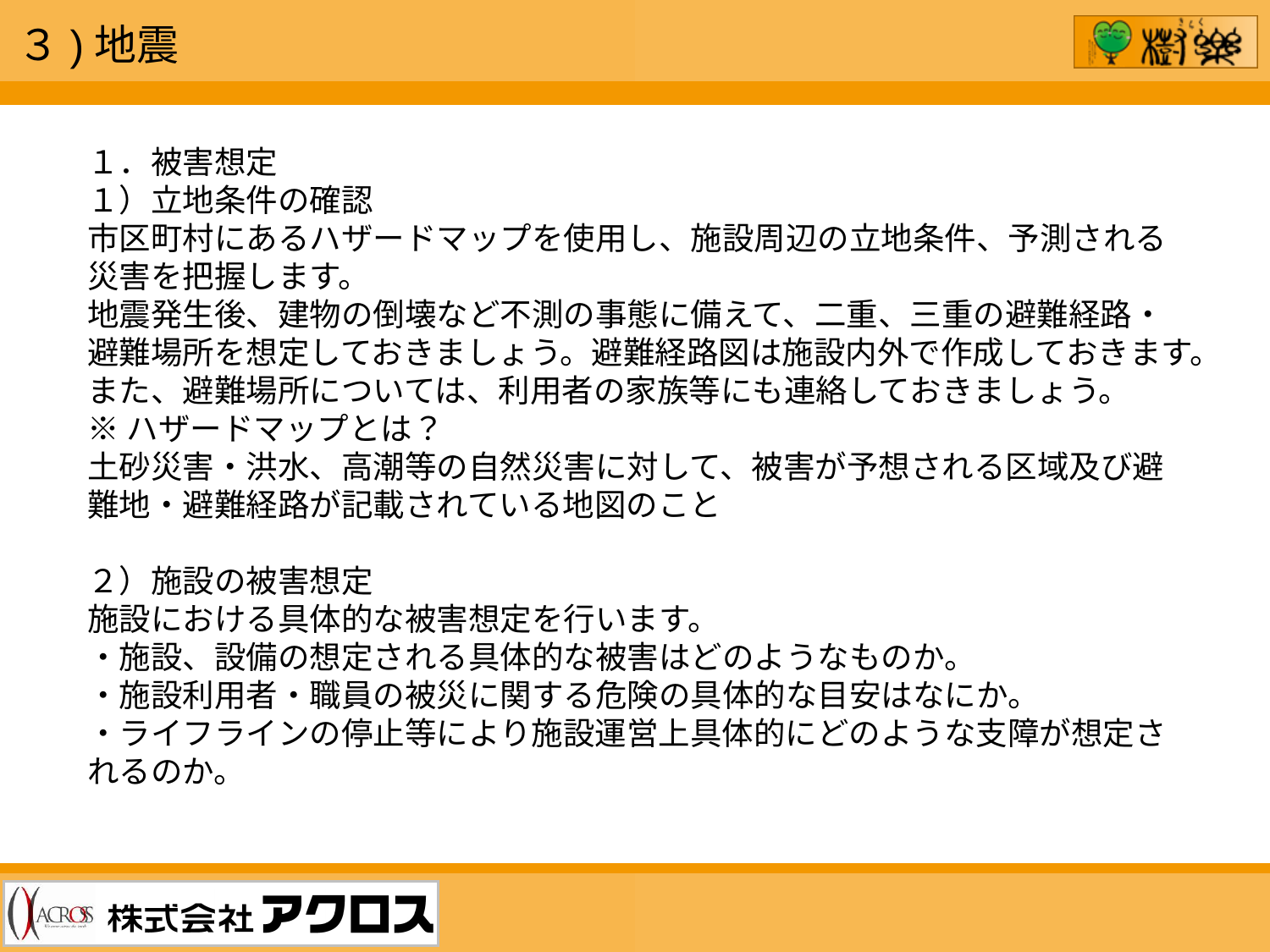

３)地震
１．被害想定
１）立地条件の確認
市区町村にあるハザードマップを使用し、施設周辺の立地条件、予測される災害を把握します。
地震発生後、建物の倒壊など不測の事態に備えて、二重、三重の避難経路・避難場所を想定しておきましょう。避難経路図は施設内外で作成しておきます。
また、避難場所については、利用者の家族等にも連絡しておきましょう。
※ハザードマップとは？
土砂災害・洪水、高潮等の自然災害に対して、被害が予想される区域及び避難地・避難経路が記載されている地図のこと

２）施設の被害想定
施設における具体的な被害想定を行います。
・施設、設備の想定される具体的な被害はどのようなものか。
・施設利用者・職員の被災に関する危険の具体的な目安はなにか。
・ライフラインの停止等により施設運営上具体的にどのような支障が想定されるのか。